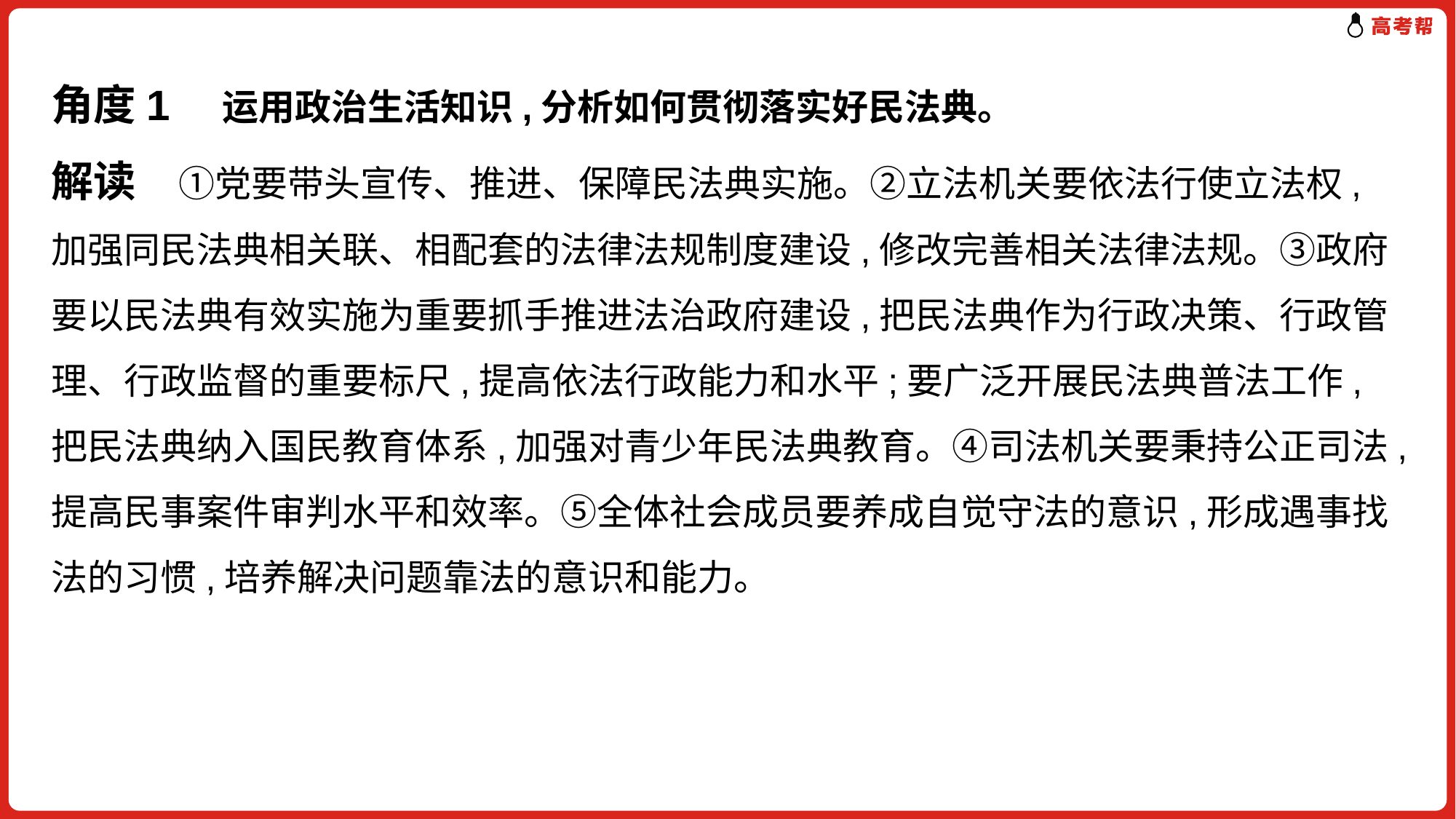

# 角度1　运用政治生活知识,分析如何贯彻落实好民法典。 解读　①党要带头宣传、推进、保障民法典实施。②立法机关要依法行使立法权,加强同民法典相关联、相配套的法律法规制度建设,修改完善相关法律法规。③政府要以民法典有效实施为重要抓手推进法治政府建设,把民法典作为行政决策、行政管理、行政监督的重要标尺,提高依法行政能力和水平;要广泛开展民法典普法工作,把民法典纳入国民教育体系,加强对青少年民法典教育。④司法机关要秉持公正司法,提高民事案件审判水平和效率。⑤全体社会成员要养成自觉守法的意识,形成遇事找法的习惯,培养解决问题靠法的意识和能力。